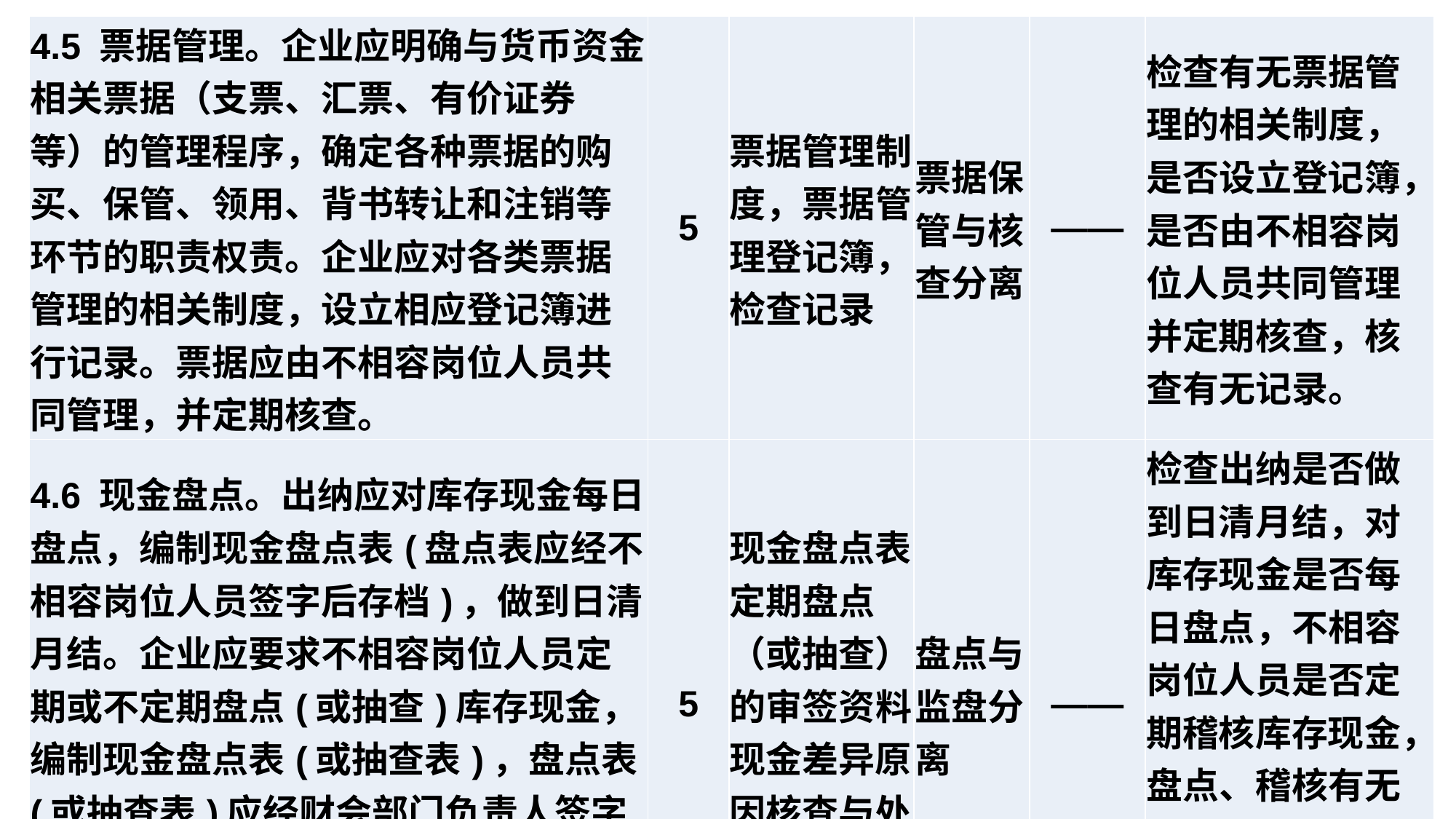

| 4.5 票据管理。企业应明确与货币资金相关票据（支票、汇票、有价证券等）的管理程序，确定各种票据的购买、保管、领用、背书转让和注销等环节的职责权责。企业应对各类票据管理的相关制度，设立相应登记簿进行记录。票据应由不相容岗位人员共同管理，并定期核查。 | 5 | 票据管理制度，票据管理登记簿，检查记录 | 票据保管与核查分离 | —— | 检查有无票据管理的相关制度，是否设立登记簿，是否由不相容岗位人员共同管理并定期核查，核查有无记录。 |
| --- | --- | --- | --- | --- | --- |
| 4.6 现金盘点。出纳应对库存现金每日盘点，编制现金盘点表(盘点表应经不相容岗位人员签字后存档)，做到日清月结。企业应要求不相容岗位人员定期或不定期盘点(或抽查)库存现金，编制现金盘点表(或抽查表)，盘点表(或抽查表)应经财会部门负责人签字后存档)。盘点（或抽查）发现账款不符的，应及时查明原因。 | 5 | 现金盘点表，定期盘点（或抽查）的审签资料，现金差异原因核查与处理资料 | 盘点与监盘分离 | —— | 检查出纳是否做到日清月结，对库存现金是否每日盘点，不相容岗位人员是否定期稽核库存现金，盘点、稽核有无记录，出现差错是否及时查明原因。 |